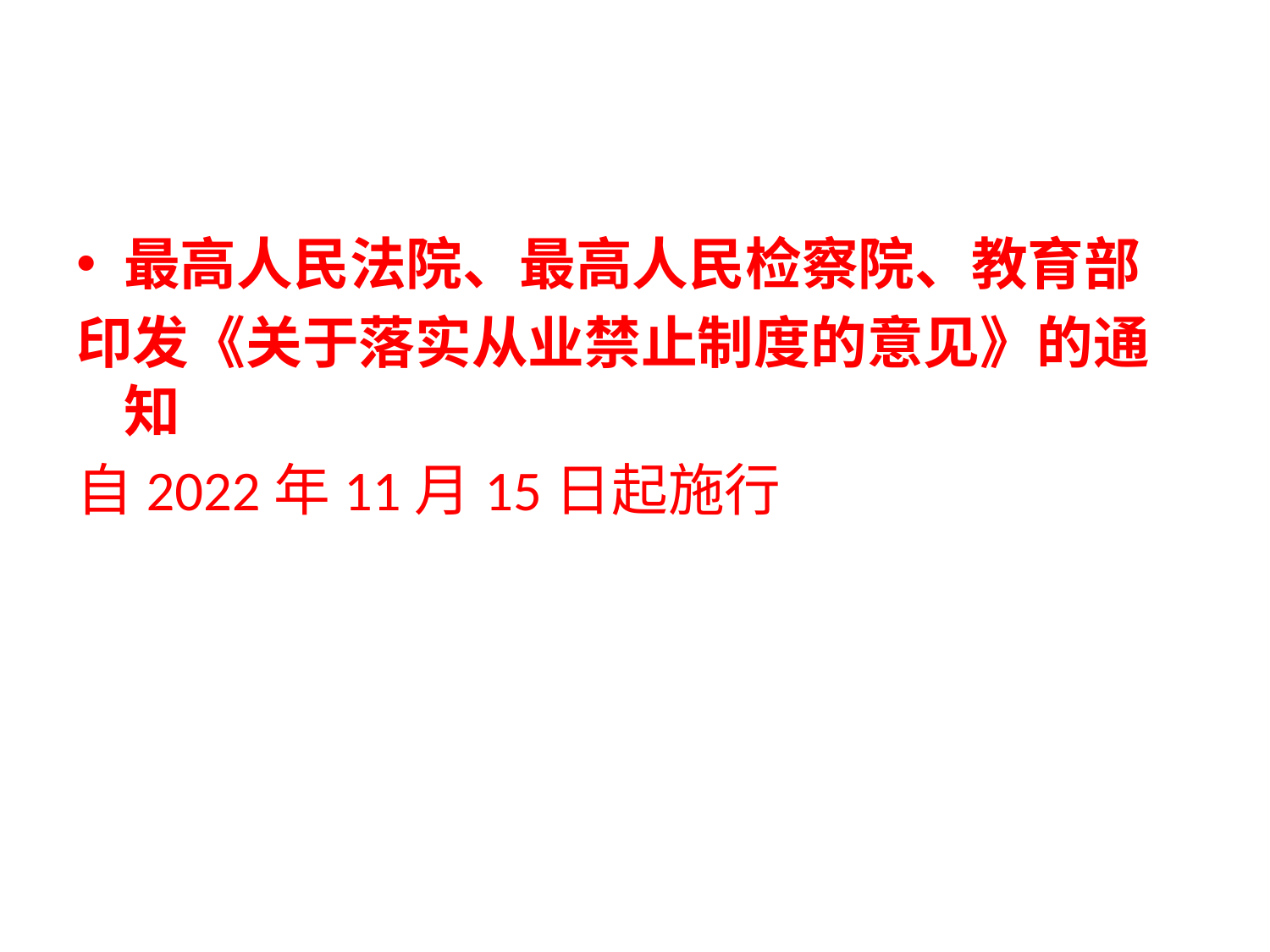

#
最高人民法院、最高人民检察院、教育部
印发《关于落实从业禁止制度的意见》的通知
自2022年11月15日起施行